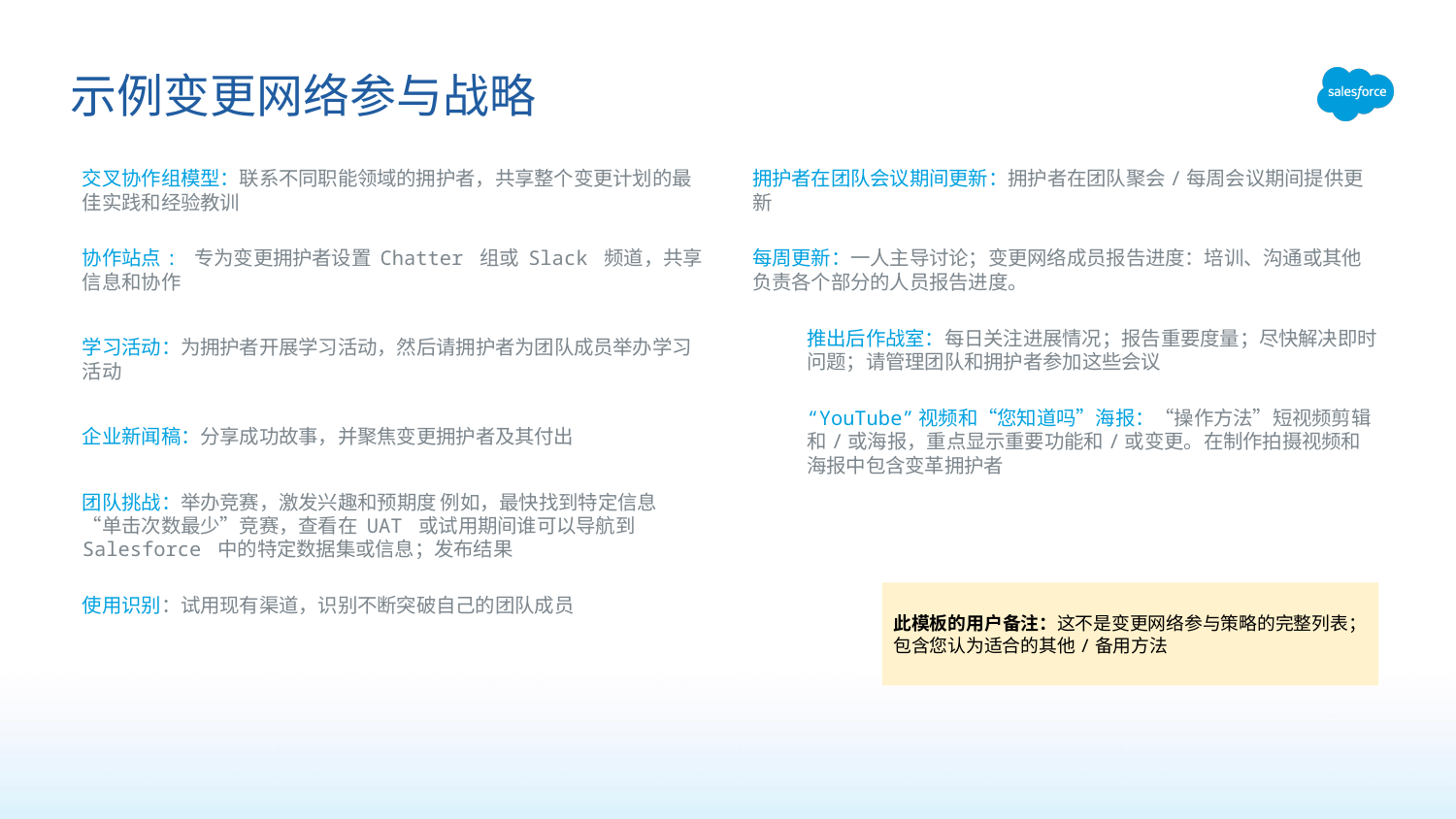

# 示例变更网络参与战略
交叉协作组模型：联系不同职能领域的拥护者，共享整个变更计划的最佳实践和经验教训

协作站点: 专为变更拥护者设置 Chatter 组或 Slack 频道，共享信息和协作

学习活动：为拥护者开展学习活动，然后请拥护者为团队成员举办学习活动

企业新闻稿：分享成功故事，并聚焦变更拥护者及其付出

团队挑战：举办竞赛，激发兴趣和预期度 例如，最快找到特定信息
“单击次数最少”竞赛，查看在 UAT 或试用期间谁可以导航到 Salesforce 中的特定数据集或信息；发布结果

使用识别：试用现有渠道，识别不断突破自己的团队成员
拥护者在团队会议期间更新：拥护者在团队聚会/每周会议期间提供更新

每周更新：一人主导讨论；变更网络成员报告进度：培训、沟通或其他负责各个部分的人员报告进度。

推出后作战室：每日关注进展情况；报告重要度量；尽快解决即时问题；请管理团队和拥护者参加这些会议

“YouTube”视频和“您知道吗”海报：“操作方法”短视频剪辑和/或海报，重点显示重要功能和/或变更。在制作拍摄视频和海报中包含变革拥护者

此模板的用户备注：这不是变更网络参与策略的完整列表；包含您认为适合的其他/备用方法